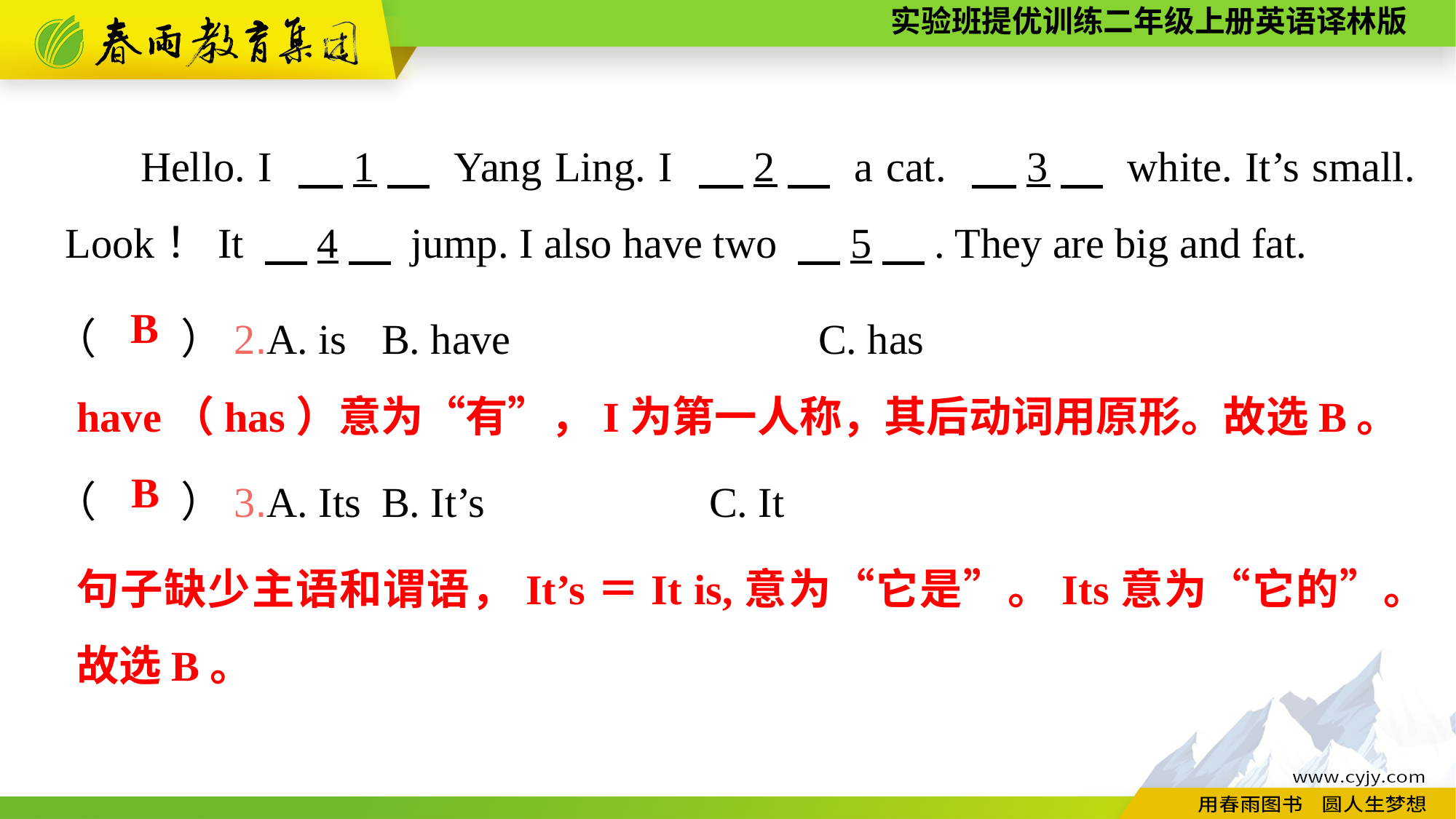

Hello. I 　1　 Yang Ling. I 　2　 a cat. 　3　 white. It’s small. Look！It 　4　 jump. I also have two 　5　. They are big and fat.
（　　）2.A. is	B. have			C. has

（　　）3.A. Its	B. It’s			C. It
B
have（has）意为“有”，I为第一人称，其后动词用原形。故选B。
B
句子缺少主语和谓语，It’s＝It is,意为“它是”。Its意为“它的”。故选B。